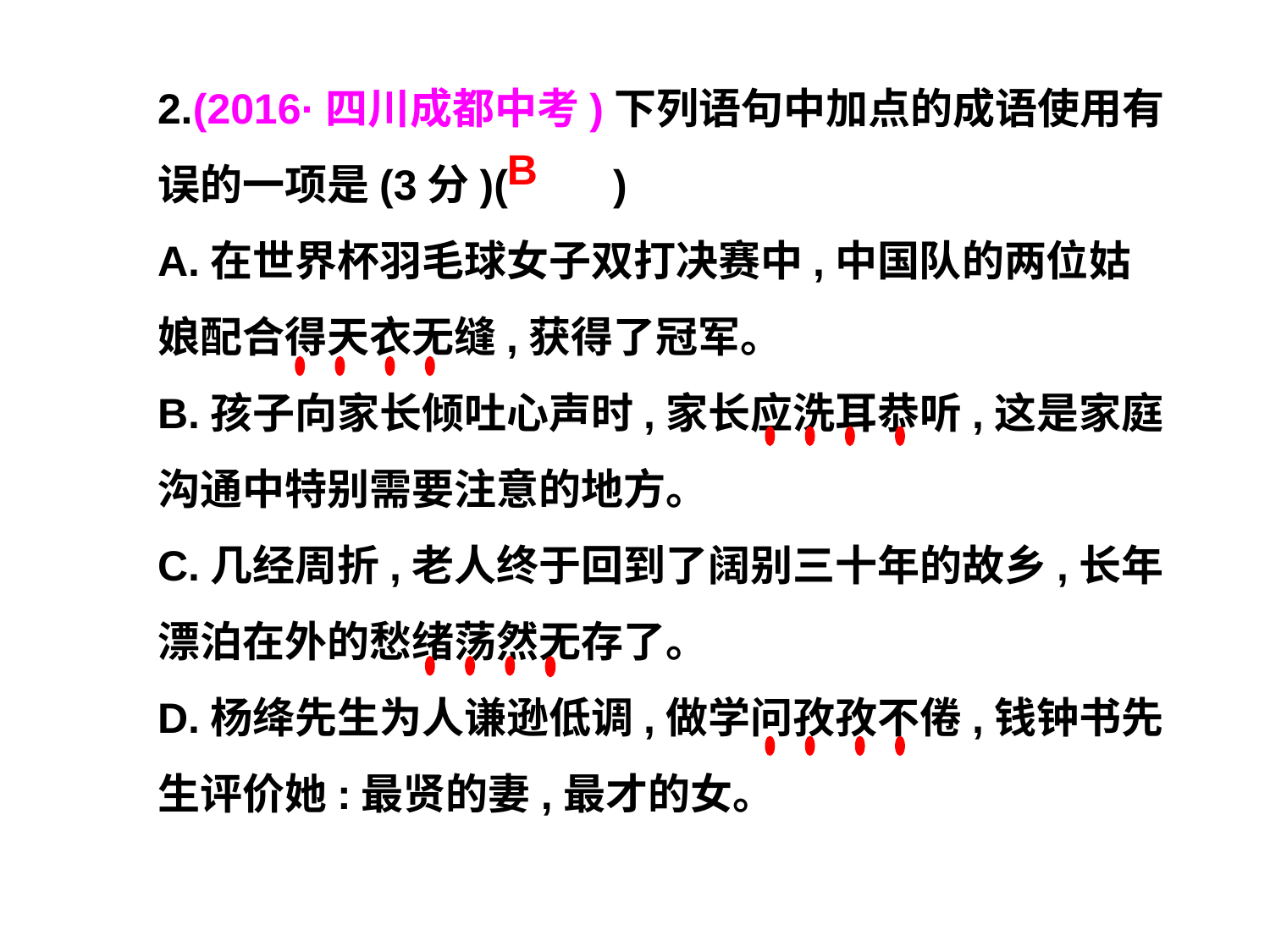

2.(2016·四川成都中考)下列语句中加点的成语使用有误的一项是(3分)(　　)
A.在世界杯羽毛球女子双打决赛中,中国队的两位姑娘配合得天衣无缝,获得了冠军。
B.孩子向家长倾吐心声时,家长应洗耳恭听,这是家庭沟通中特别需要注意的地方。
C.几经周折,老人终于回到了阔别三十年的故乡,长年漂泊在外的愁绪荡然无存了。
D.杨绛先生为人谦逊低调,做学问孜孜不倦,钱钟书先生评价她:最贤的妻,最才的女。
B